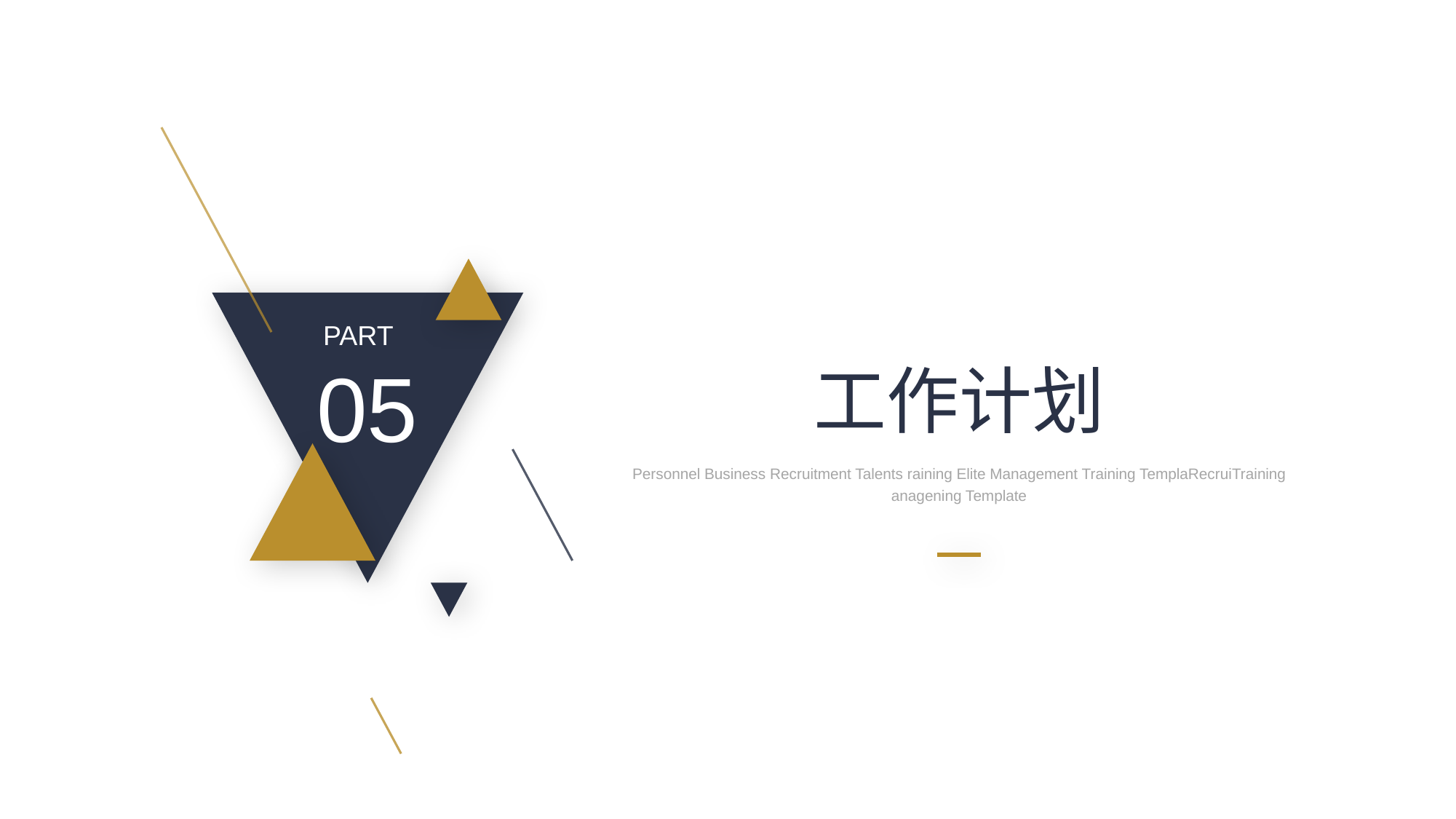

PART
05
工作计划

Personnel Business Recruitment Talents raining Elite Management Training TemplaRecruiTraining anagening Template